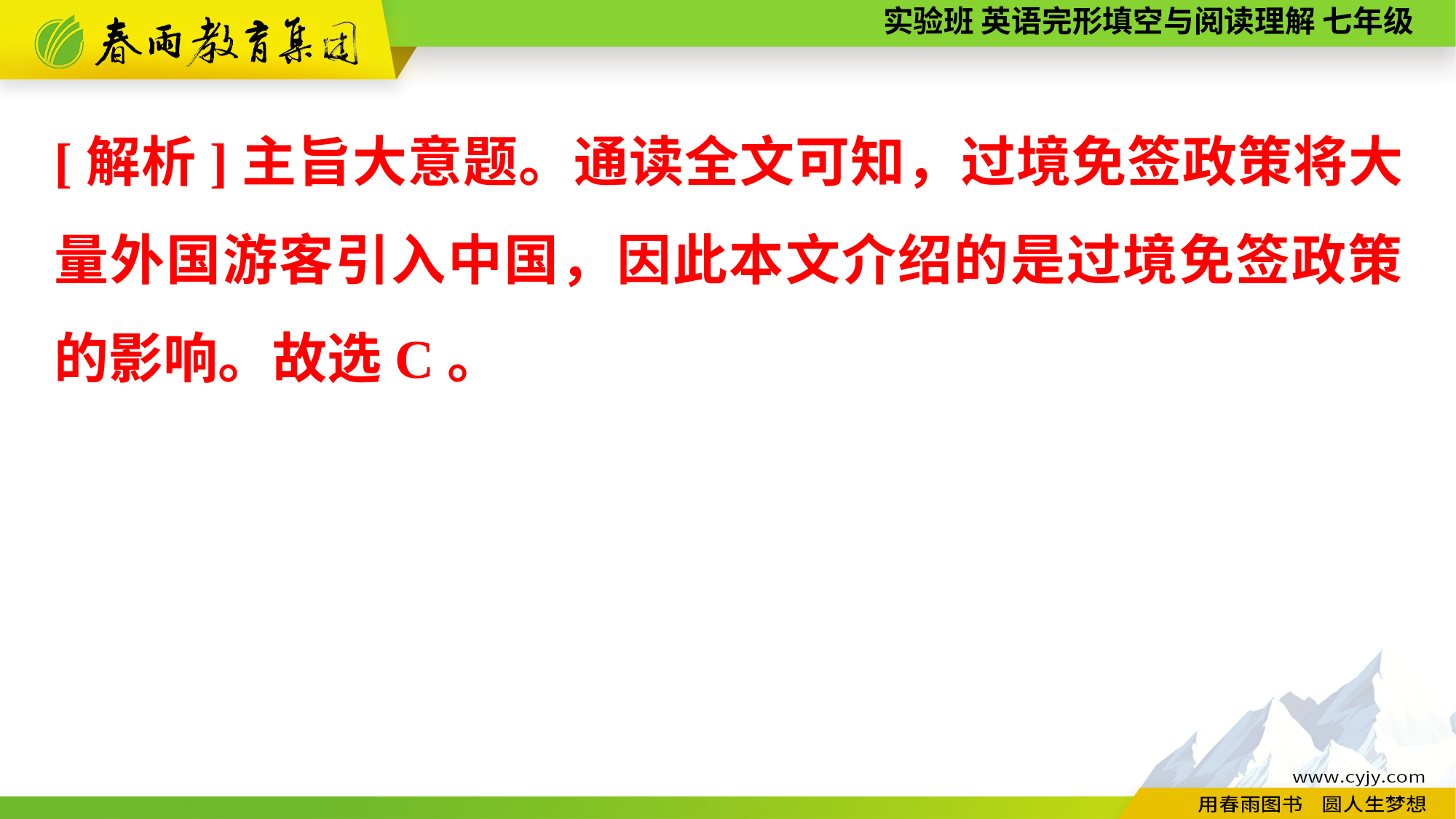

[解析]主旨大意题。通读全文可知，过境免签政策将大量外国游客引入中国，因此本文介绍的是过境免签政策的影响。故选C。